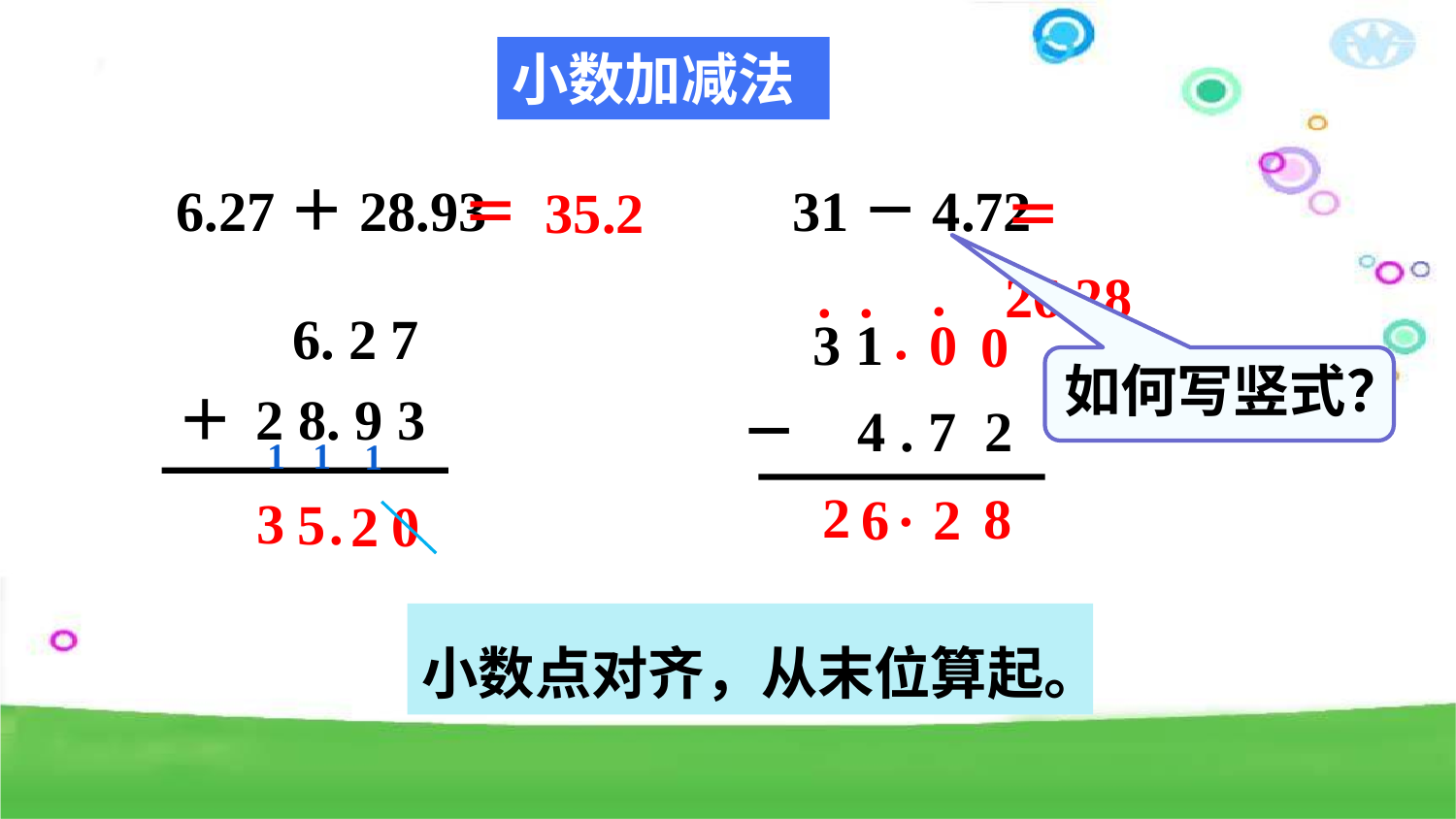

小数加减法
＝ 35.2
＝ 26.28
31－4.72
6.27＋28.93
.
.
.
.
6. 2 7
3 1
0
0
如何写竖式？
  2 8. 9 3
＋
4 . 7  2
－
1
1
1
.

2
8
2
6

3
5
.
2
0

小数点对齐，从末位算起。